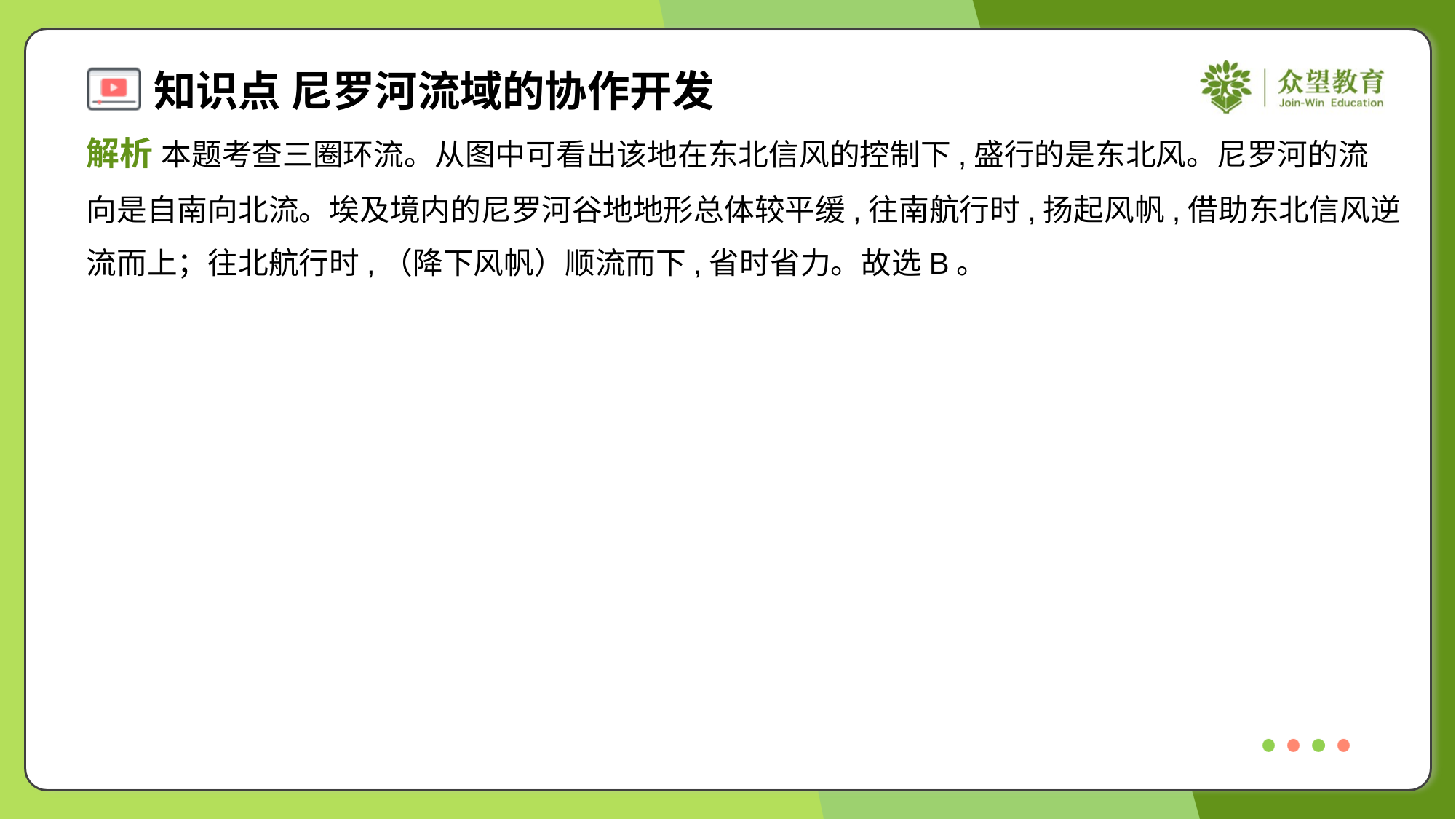

解析 本题考查三圈环流。从图中可看出该地在东北信风的控制下,盛行的是东北风。尼罗河的流
向是自南向北流。埃及境内的尼罗河谷地地形总体较平缓,往南航行时,扬起风帆,借助东北信风逆
流而上；往北航行时,（降下风帆）顺流而下,省时省力。故选B。